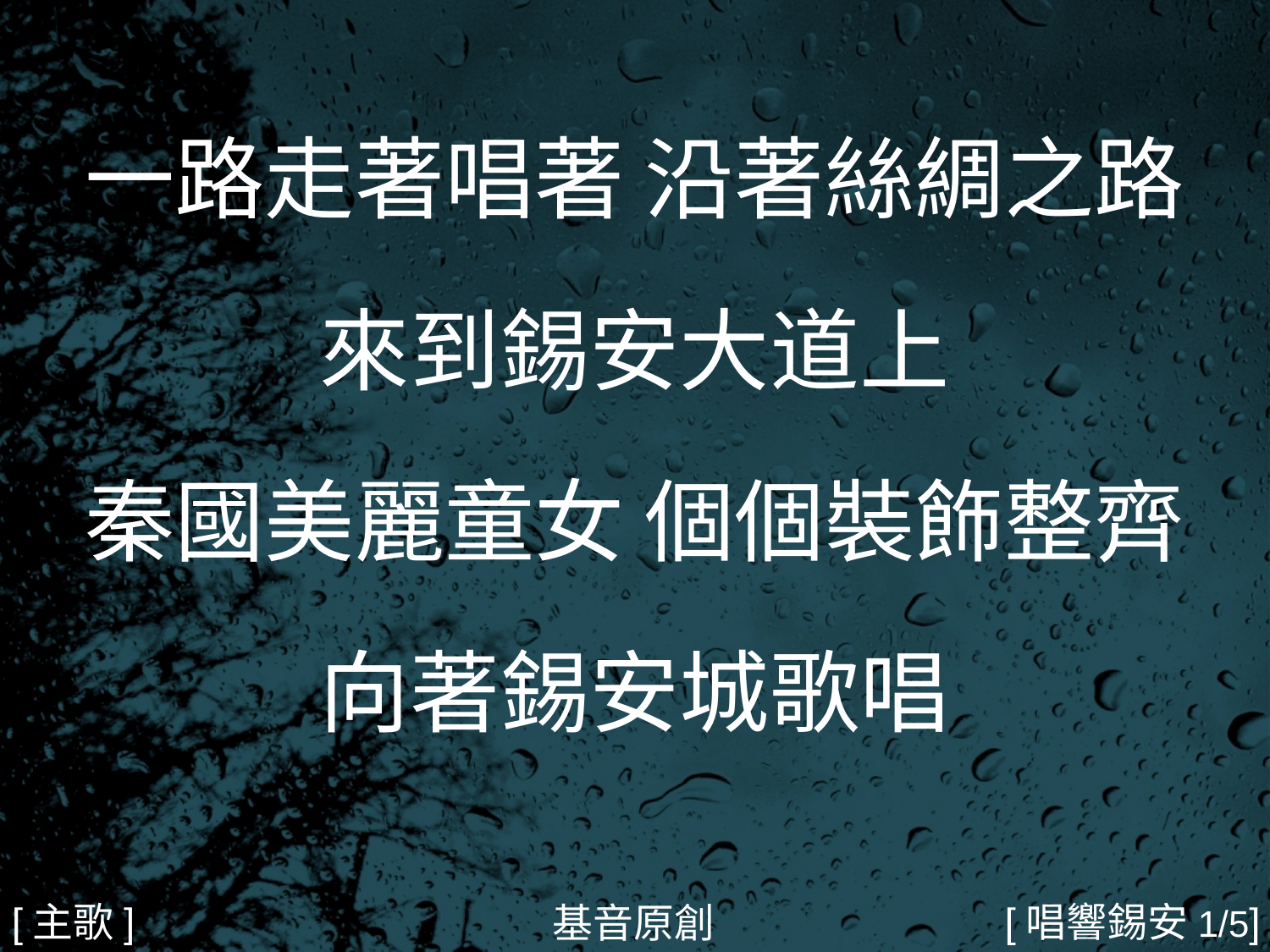

一路走著唱著 沿著絲綢之路

來到錫安大道上

秦國美麗童女 個個裝飾整齊

向著錫安城歌唱
#

[主歌]
[唱響錫安1/5]
基音原創